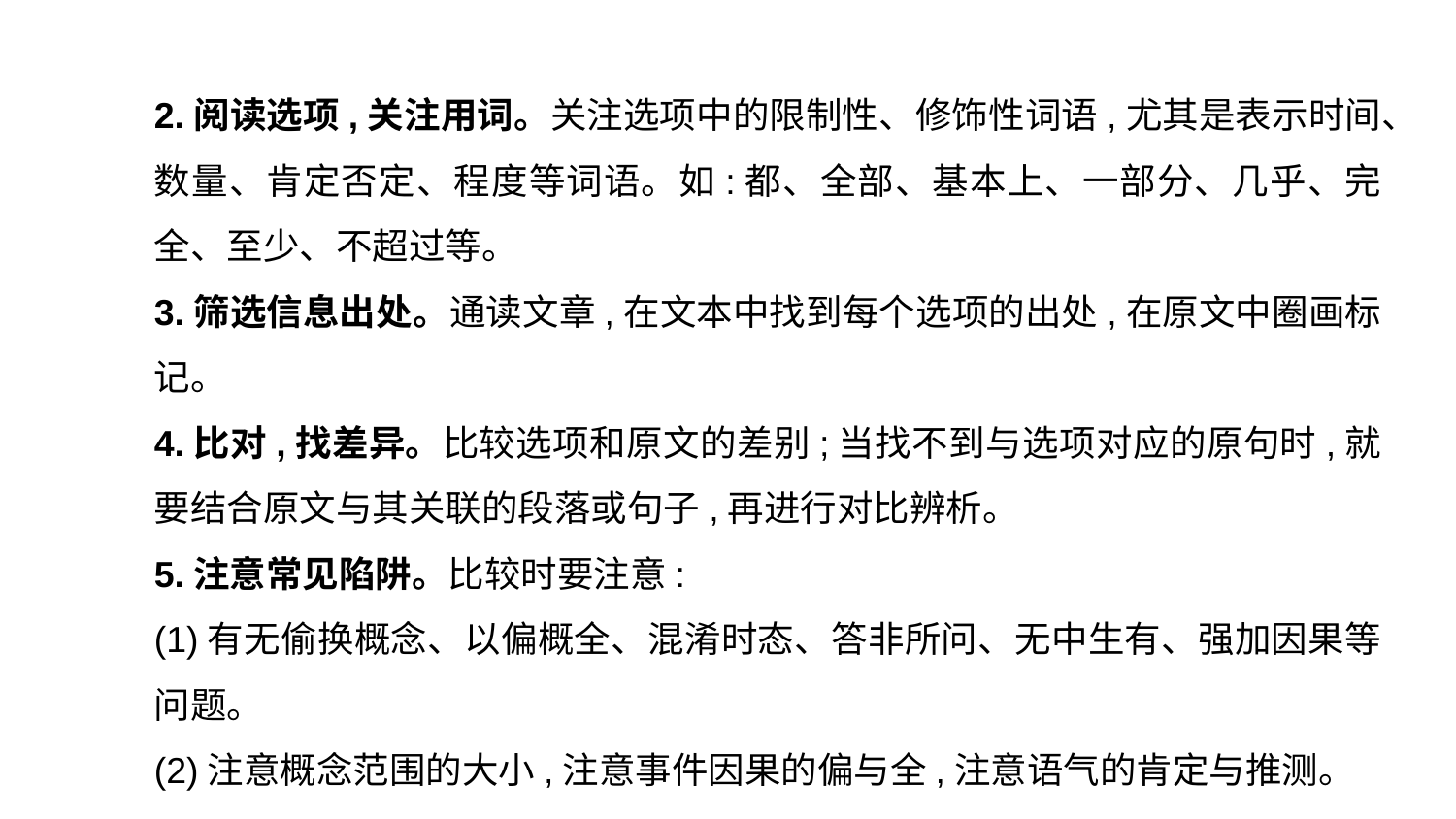

2.阅读选项,关注用词。关注选项中的限制性、修饰性词语,尤其是表示时间、数量、肯定否定、程度等词语。如:都、全部、基本上、一部分、几乎、完全、至少、不超过等。
3.筛选信息出处。通读文章,在文本中找到每个选项的出处,在原文中圈画标记。
4.比对,找差异。比较选项和原文的差别;当找不到与选项对应的原句时,就要结合原文与其关联的段落或句子,再进行对比辨析。
5.注意常见陷阱。比较时要注意:
(1)有无偷换概念、以偏概全、混淆时态、答非所问、无中生有、强加因果等问题。
(2)注意概念范围的大小,注意事件因果的偏与全,注意语气的肯定与推测。